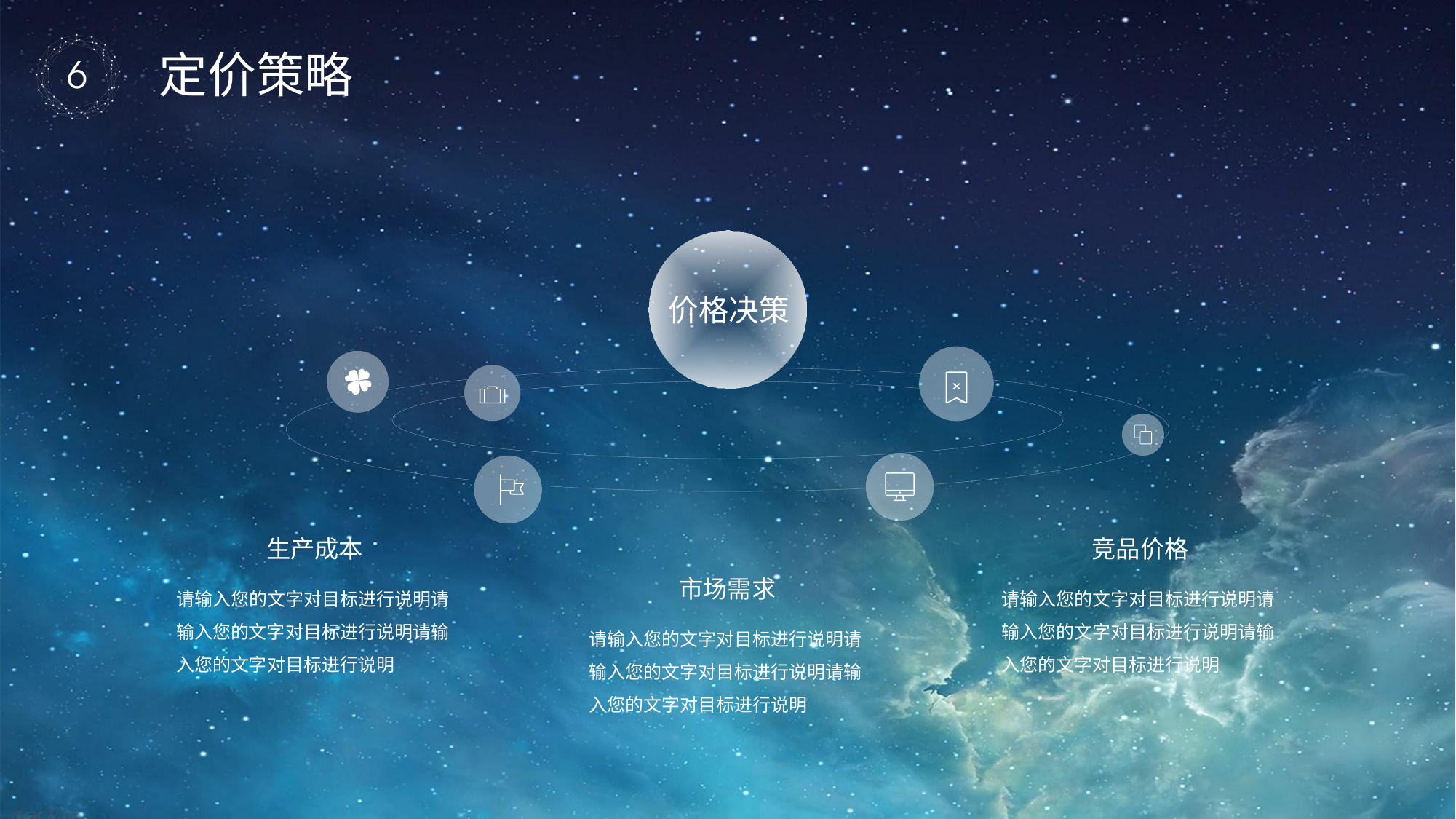

定价策略

价格决策

生产成本
请输入您的文字对目标进行说明请输入您的文字对目标进行说明请输入您的文字对目标进行说明
竞品价格
请输入您的文字对目标进行说明请输入您的文字对目标进行说明请输入您的文字对目标进行说明
市场需求
请输入您的文字对目标进行说明请输入您的文字对目标进行说明请输入您的文字对目标进行说明